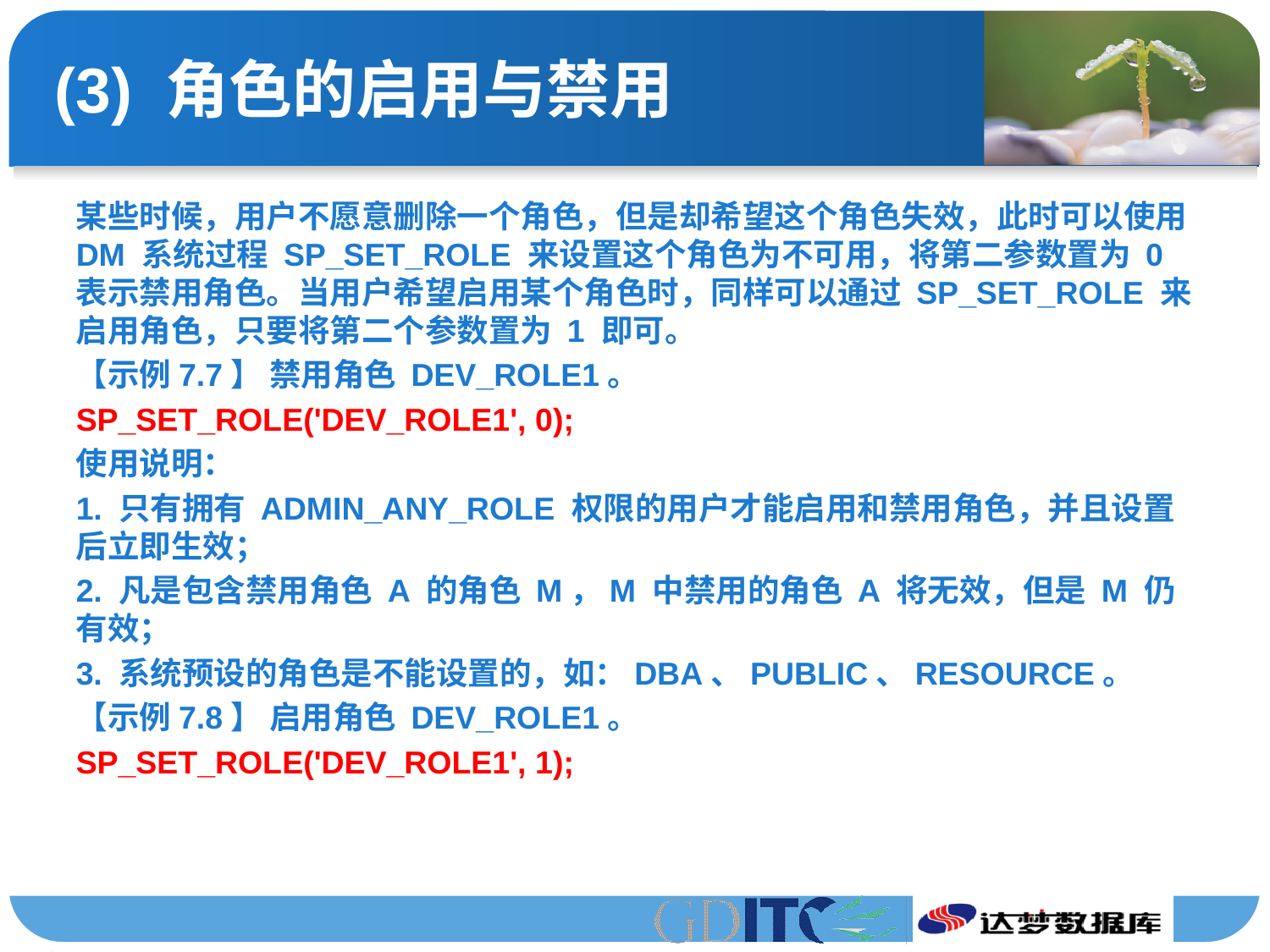

# (3) 角色的启用与禁用
某些时候，用户不愿意删除一个角色，但是却希望这个角色失效，此时可以使用 DM 系统过程 SP_SET_ROLE 来设置这个角色为不可用，将第二参数置为 0 表示禁用角色。当用户希望启用某个角色时，同样可以通过 SP_SET_ROLE 来启用角色，只要将第二个参数置为 1 即可。
【示例7.7】 禁用角色 DEV_ROLE1。
SP_SET_ROLE('DEV_ROLE1', 0);
使用说明：
1. 只有拥有 ADMIN_ANY_ROLE 权限的用户才能启用和禁用角色，并且设置后立即生效；
2. 凡是包含禁用角色 A 的角色 M，M 中禁用的角色 A 将无效，但是 M 仍有效；
3. 系统预设的角色是不能设置的，如：DBA、PUBLIC、RESOURCE。
【示例7.8】 启用角色 DEV_ROLE1。
SP_SET_ROLE('DEV_ROLE1', 1);